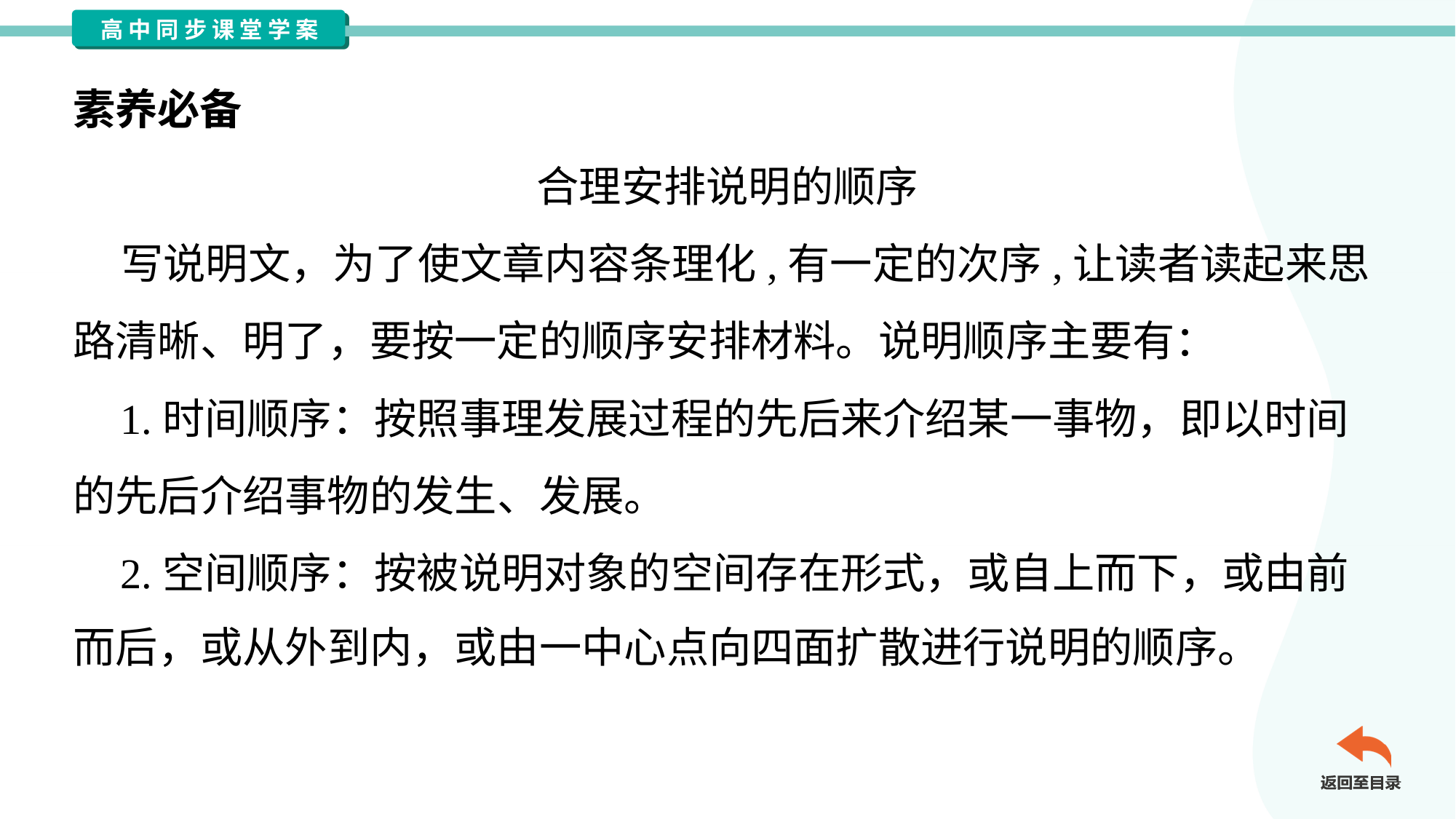

素养必备
合理安排说明的顺序
    写说明文，为了使文章内容条理化,有一定的次序,让读者读起来思
路清晰、明了，要按一定的顺序安排材料。说明顺序主要有：
    1.时间顺序：按照事理发展过程的先后来介绍某一事物，即以时间
的先后介绍事物的发生、发展。
    2.空间顺序：按被说明对象的空间存在形式，或自上而下，或由前
而后，或从外到内，或由一中心点向四面扩散进行说明的顺序。